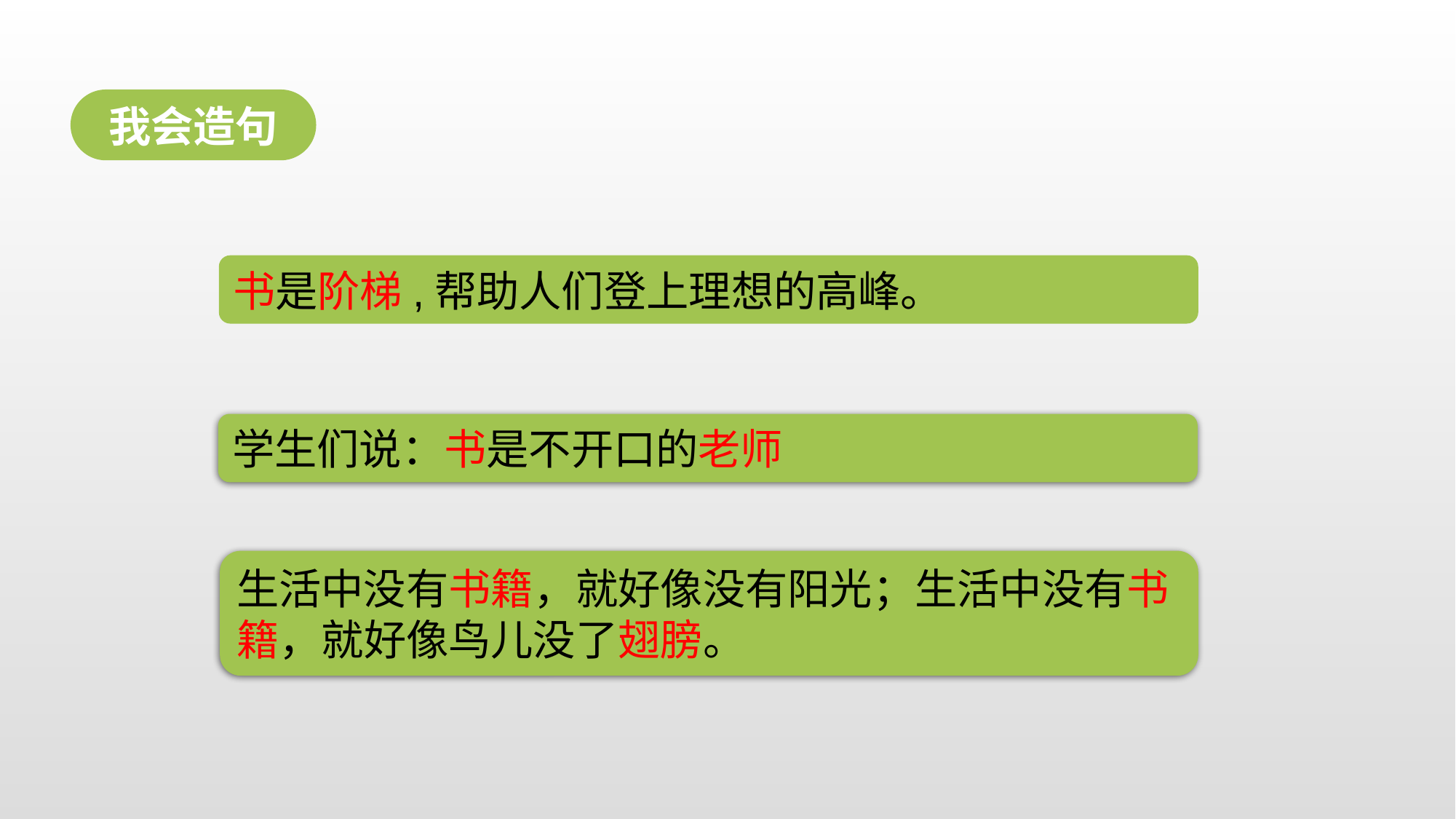

我会造句
书是阶梯,帮助人们登上理想的高峰。
学生们说：书是不开口的老师
生活中没有书籍，就好像没有阳光；生活中没有书籍，就好像鸟儿没了翅膀。